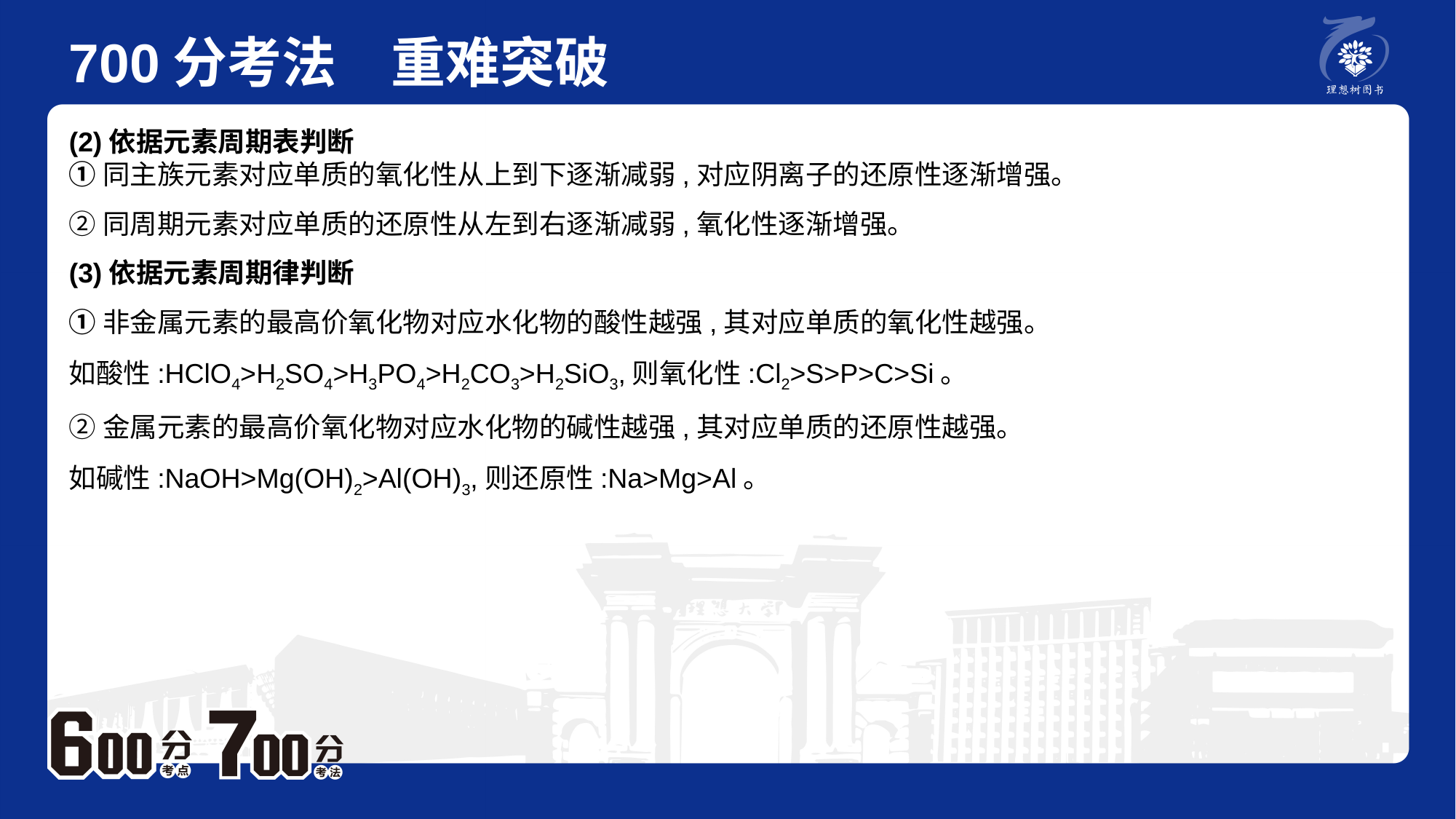

700分考法　重难突破
(2)依据元素周期表判断①同主族元素对应单质的氧化性从上到下逐渐减弱,对应阴离子的还原性逐渐增强。②同周期元素对应单质的还原性从左到右逐渐减弱,氧化性逐渐增强。
(3)依据元素周期律判断①非金属元素的最高价氧化物对应水化物的酸性越强,其对应单质的氧化性越强。如酸性:HClO4>H2SO4>H3PO4>H2CO3>H2SiO3,则氧化性:Cl2>S>P>C>Si。②金属元素的最高价氧化物对应水化物的碱性越强,其对应单质的还原性越强。如碱性:NaOH>Mg(OH)2>Al(OH)3,则还原性:Na>Mg>Al。